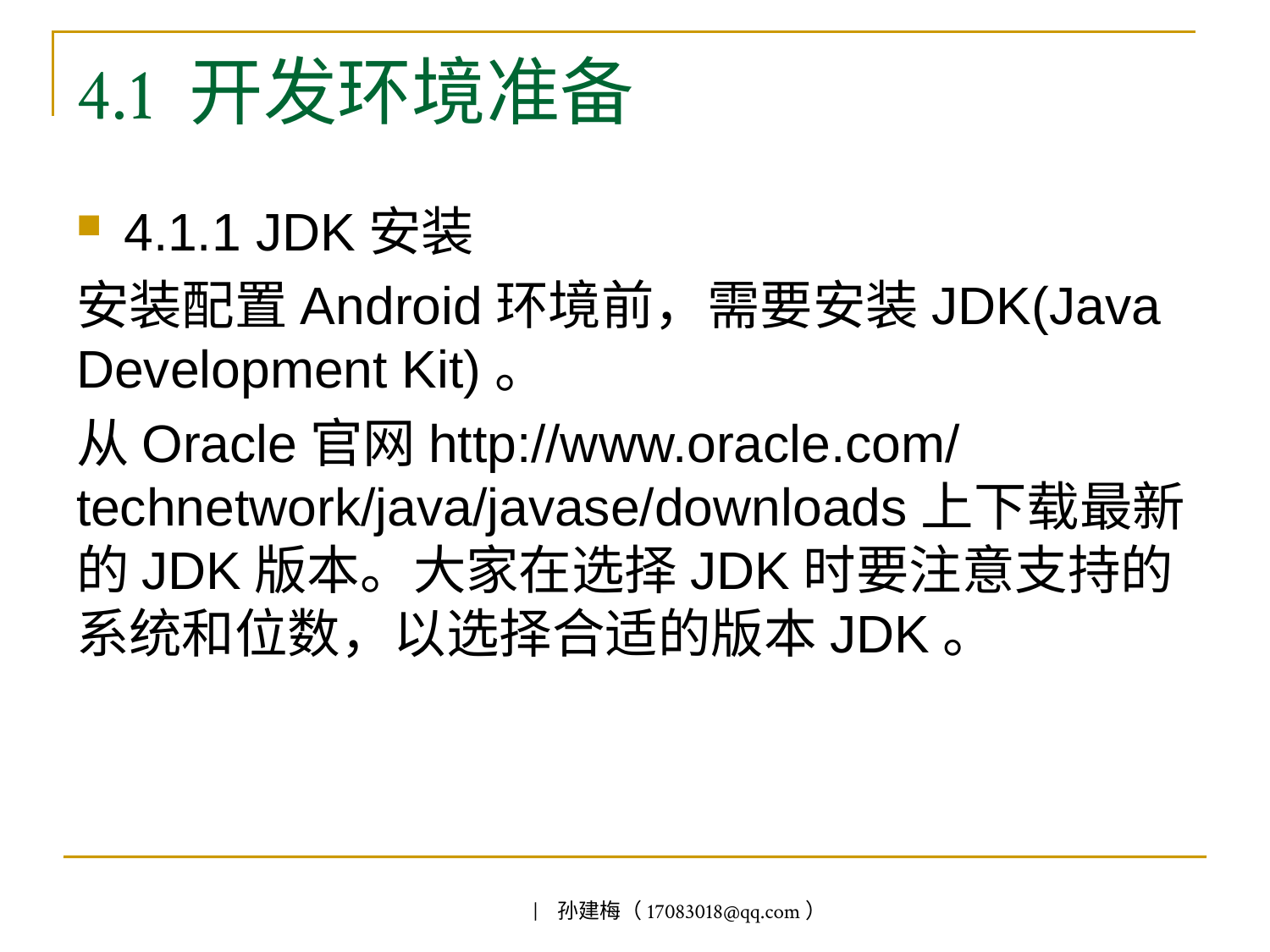

# 4.1 开发环境准备
4.1.1 JDK安装
安装配置Android环境前，需要安装JDK(Java Development Kit)。
从Oracle官网http://www.oracle.com/technetwork/java/javase/downloads上下载最新的JDK版本。大家在选择JDK时要注意支持的系统和位数，以选择合适的版本JDK。
|   孙建梅（17083018@qq.com）

3